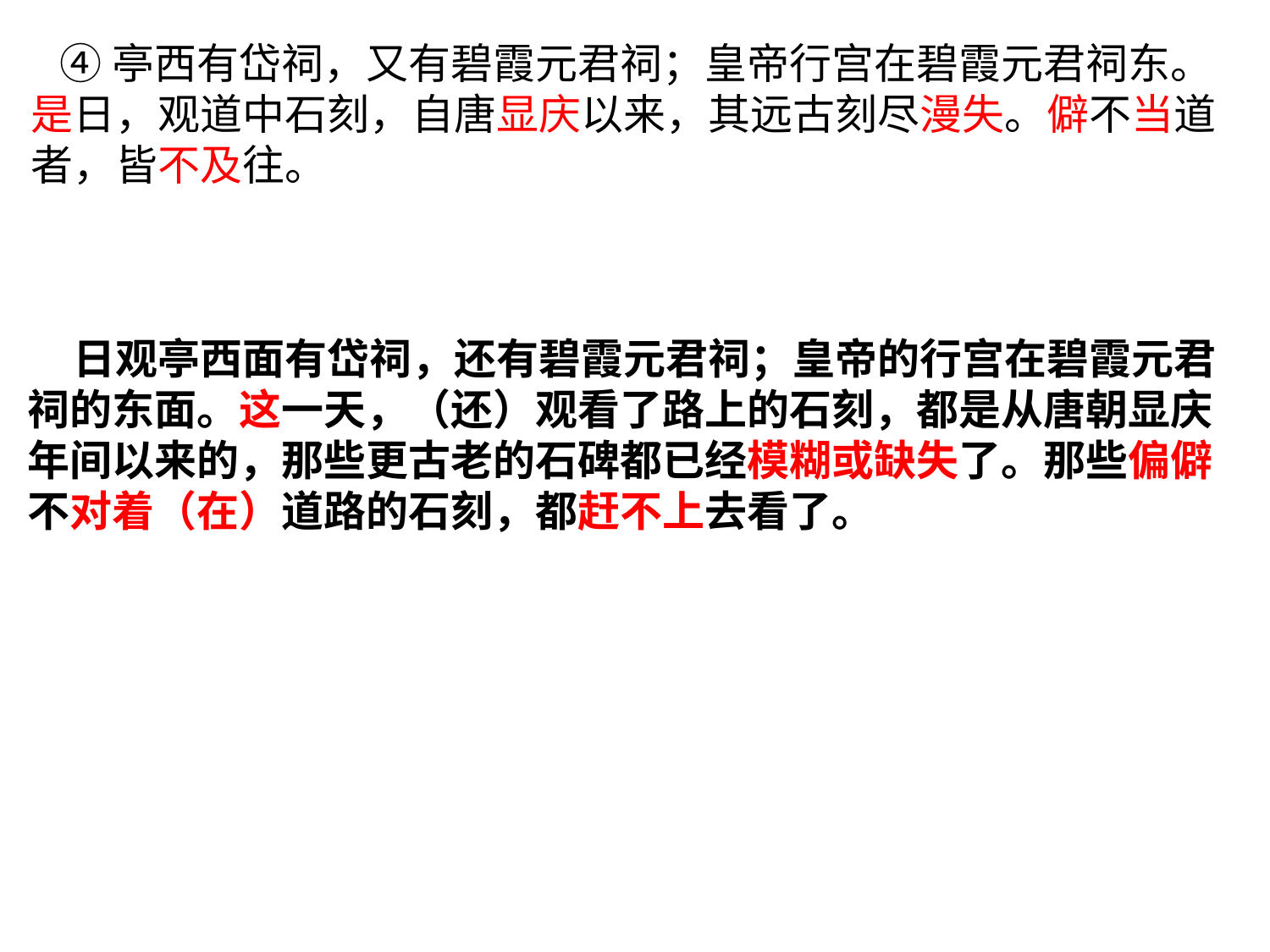

④亭西有岱祠，又有碧霞元君祠；皇帝行宫在碧霞元君祠东。是日，观道中石刻，自唐显庆以来，其远古刻尽漫失。僻不当道者，皆不及往。
   日观亭西面有岱祠，还有碧霞元君祠；皇帝的行宫在碧霞元君祠的东面。这一天，（还）观看了路上的石刻，都是从唐朝显庆年间以来的，那些更古老的石碑都已经模糊或缺失了。那些偏僻不对着（在）道路的石刻，都赶不上去看了。